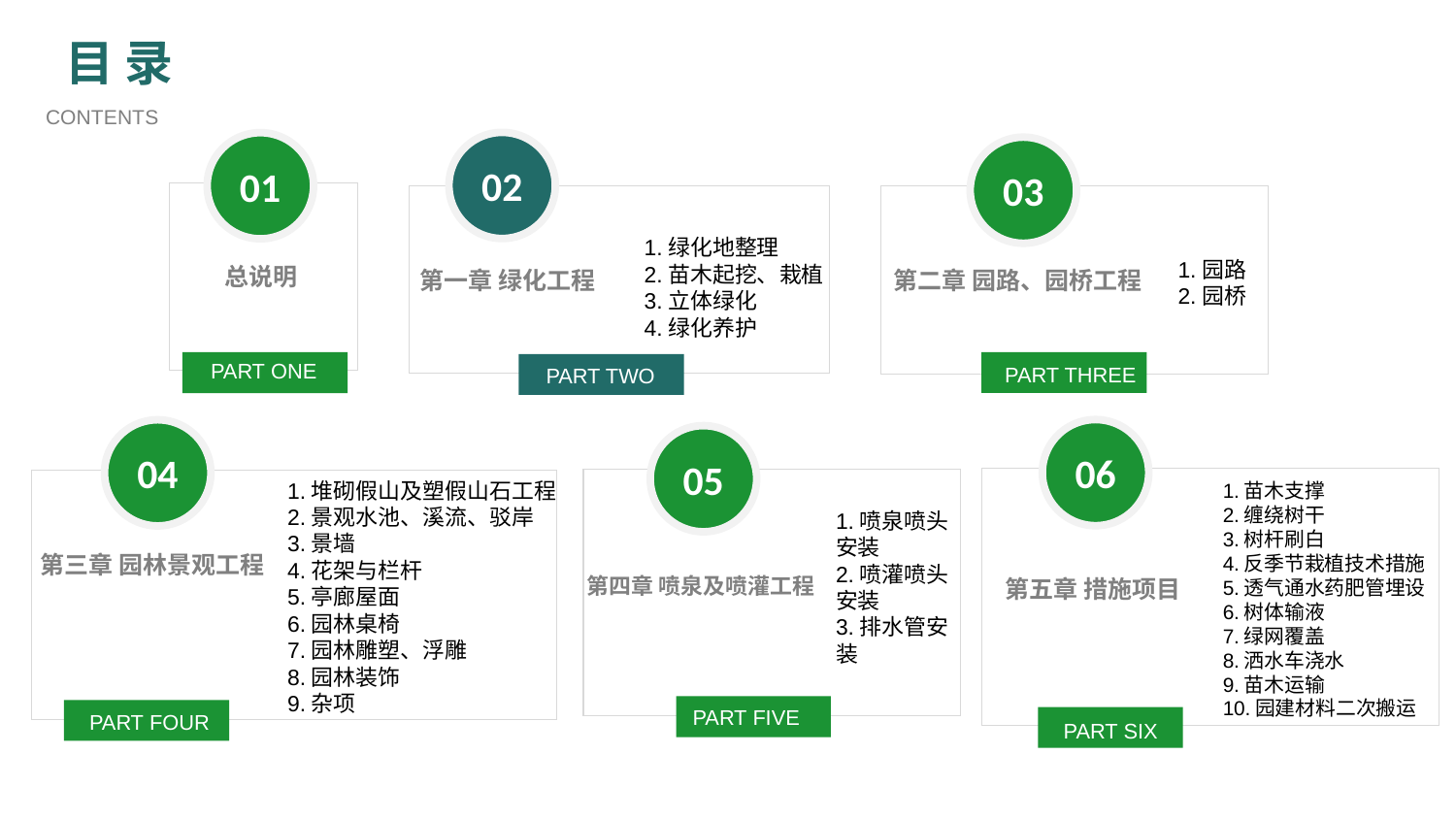

目 录
CONTENTS
02
01
03

1.绿化地整理
2.苗木起挖、栽植
3.立体绿化
4.绿化养护
1.园路
2.园桥
总说明
第一章 绿化工程
第二章 园路、园桥工程
PART ONE

PART THREE
PART TWO
06
04
05

1.堆砌假山及塑假山石工程
2.景观水池、溪流、驳岸
3.景墙
4.花架与栏杆
5.亭廊屋面
6.园林桌椅
7.园林雕塑、浮雕
8.园林装饰
9.杂项

1.苗木支撑
2.缠绕树干
3.树杆刷白
4.反季节栽植技术措施
5.透气通水药肥管埋设
6.树体输液
7.绿网覆盖
8.洒水车浇水
9.苗木运输
10.园建材料二次搬运
1.喷泉喷头安装
2.喷灌喷头安装
3.排水管安装
第三章 园林景观工程
第四章 喷泉及喷灌工程
第五章 措施项目

PART FIVE

PART FOUR

PART SIX